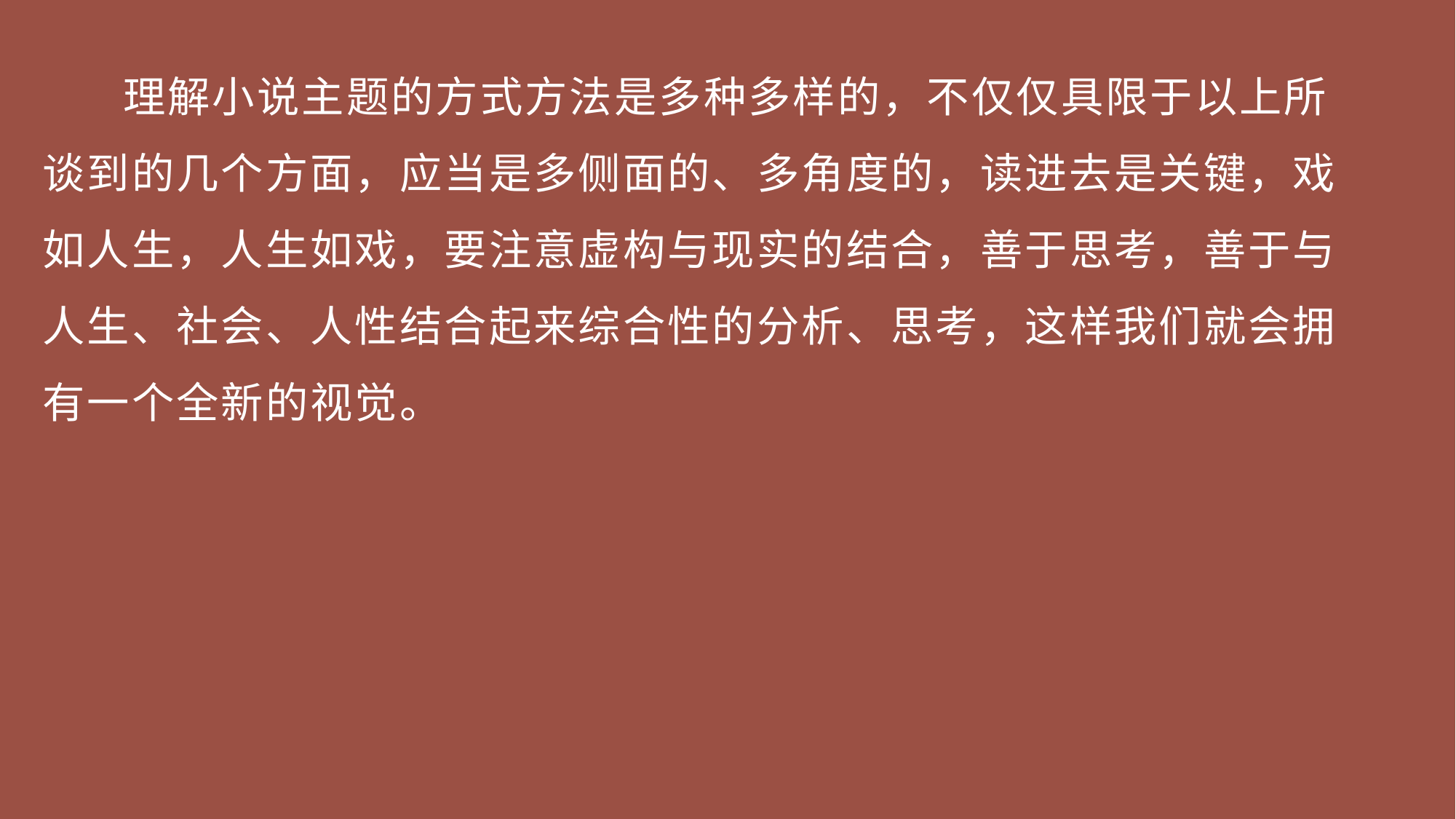

理解小说主题的方式方法是多种多样的，不仅仅具限于以上所谈到的几个方面，应当是多侧面的、多角度的，读进去是关键，戏如人生，人生如戏，要注意虚构与现实的结合，善于思考，善于与人生、社会、人性结合起来综合性的分析、思考，这样我们就会拥有一个全新的视觉。